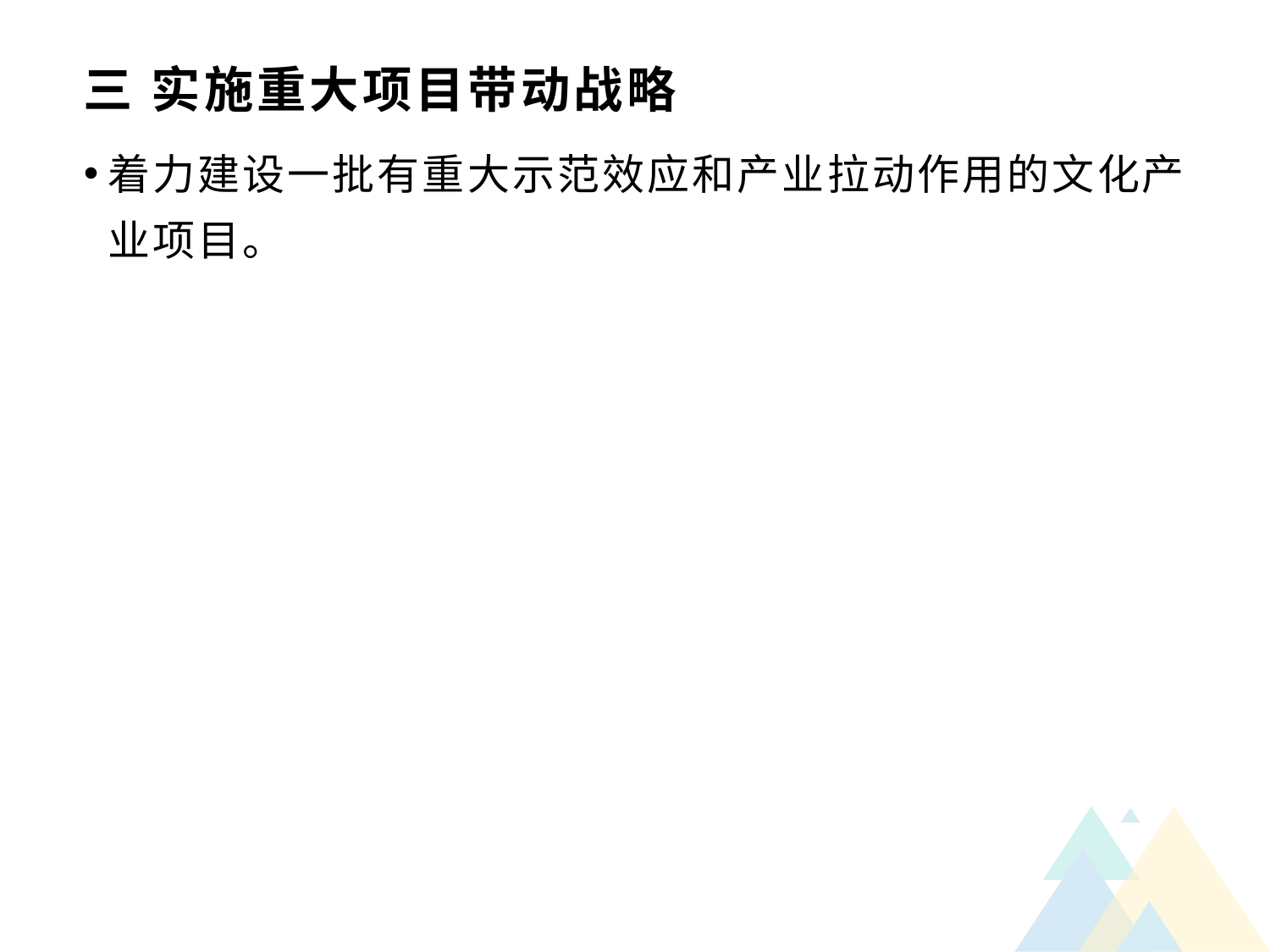

# 三 实施重大项目带动战略
着力建设一批有重大示范效应和产业拉动作用的文化产业项目。